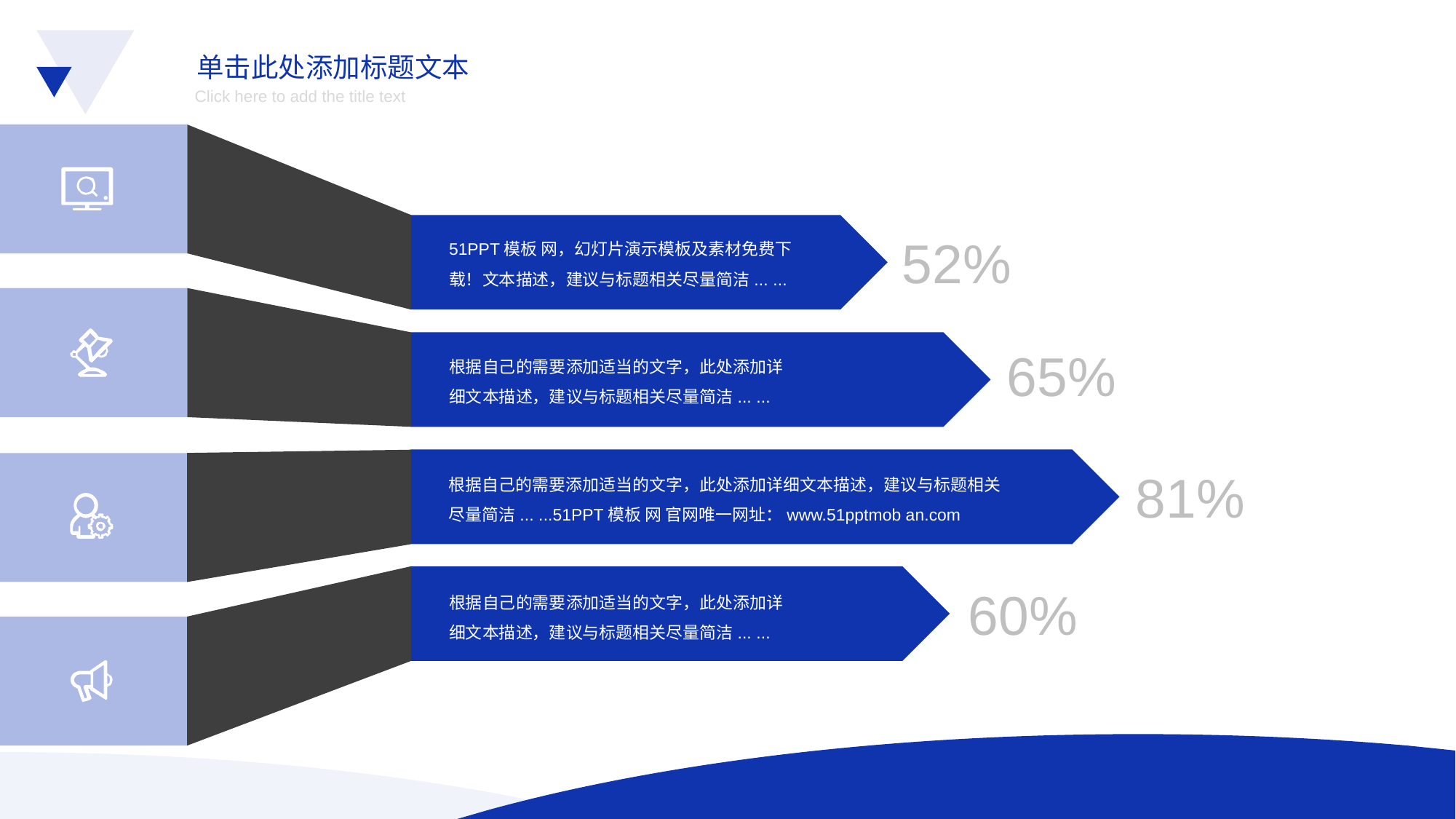

单击此处添加标题文本
Click here to add the title text

51PPT模板 网，幻灯片演示模板及素材免费下载！文本描述，建议与标题相关尽量简洁... ...
52%

65%
根据自己的需要添加适当的文字，此处添加详细文本描述，建议与标题相关尽量简洁... ...

81%
根据自己的需要添加适当的文字，此处添加详细文本描述，建议与标题相关尽量简洁... ...51PPT模板 网 官网唯一网址：www.51pptmob an.com

60%
根据自己的需要添加适当的文字，此处添加详细文本描述，建议与标题相关尽量简洁... ...